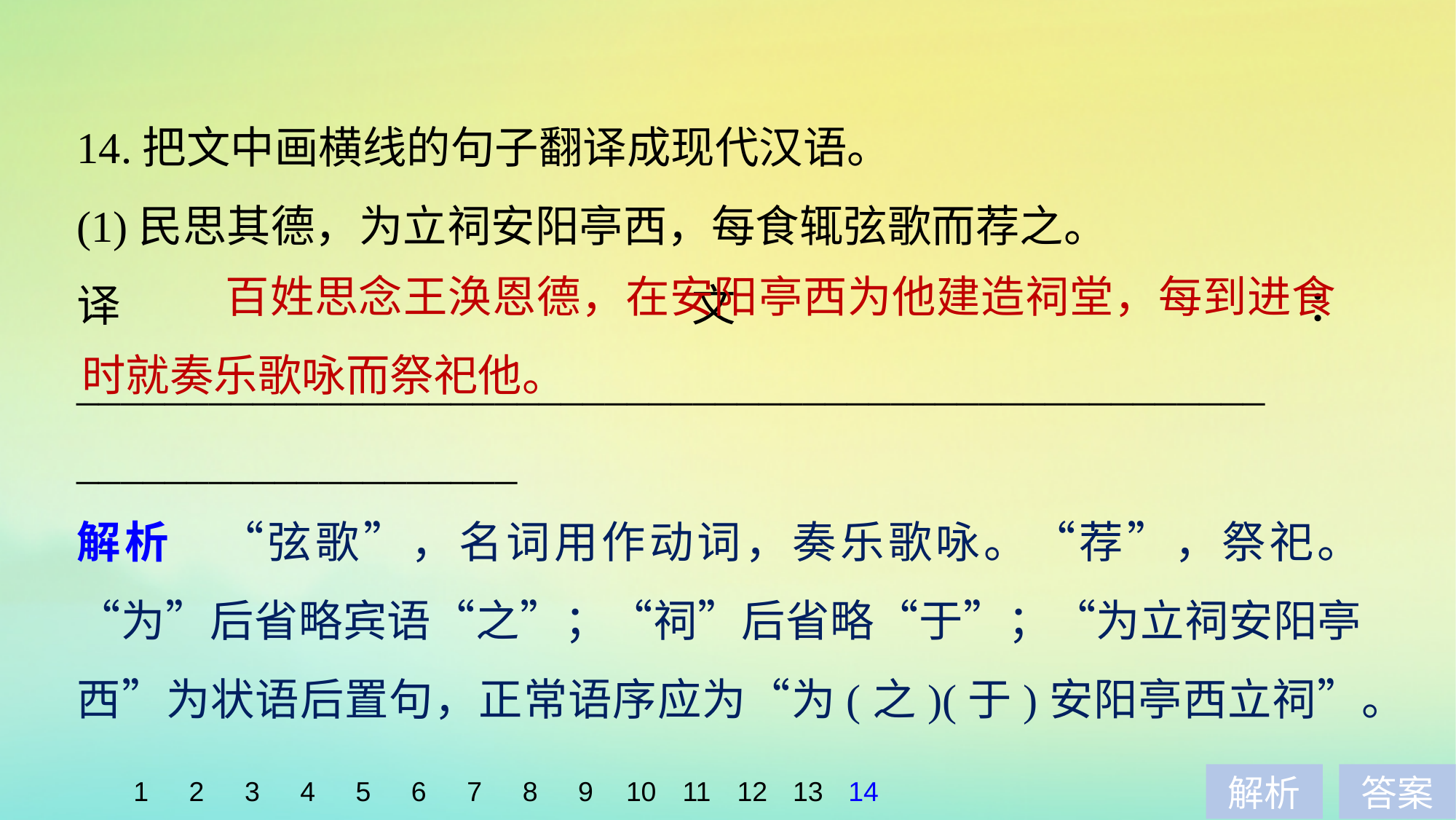

14.把文中画横线的句子翻译成现代汉语。
(1)民思其德，为立祠安阳亭西，每食辄弦歌而荐之。
译文：______________________________________________________
____________________
解析　“弦歌”，名词用作动词，奏乐歌咏。“荐”，祭祀。“为”后省略宾语“之”；“祠”后省略“于”；“为立祠安阳亭西”为状语后置句，正常语序应为“为(之)(于)安阳亭西立祠”。
             百姓思念王涣恩德，在安阳亭西为他建造祠堂，每到进食时就奏乐歌咏而祭祀他。
1
2
3
4
5
6
7
8
9
10
11
12
13
14
解析
答案